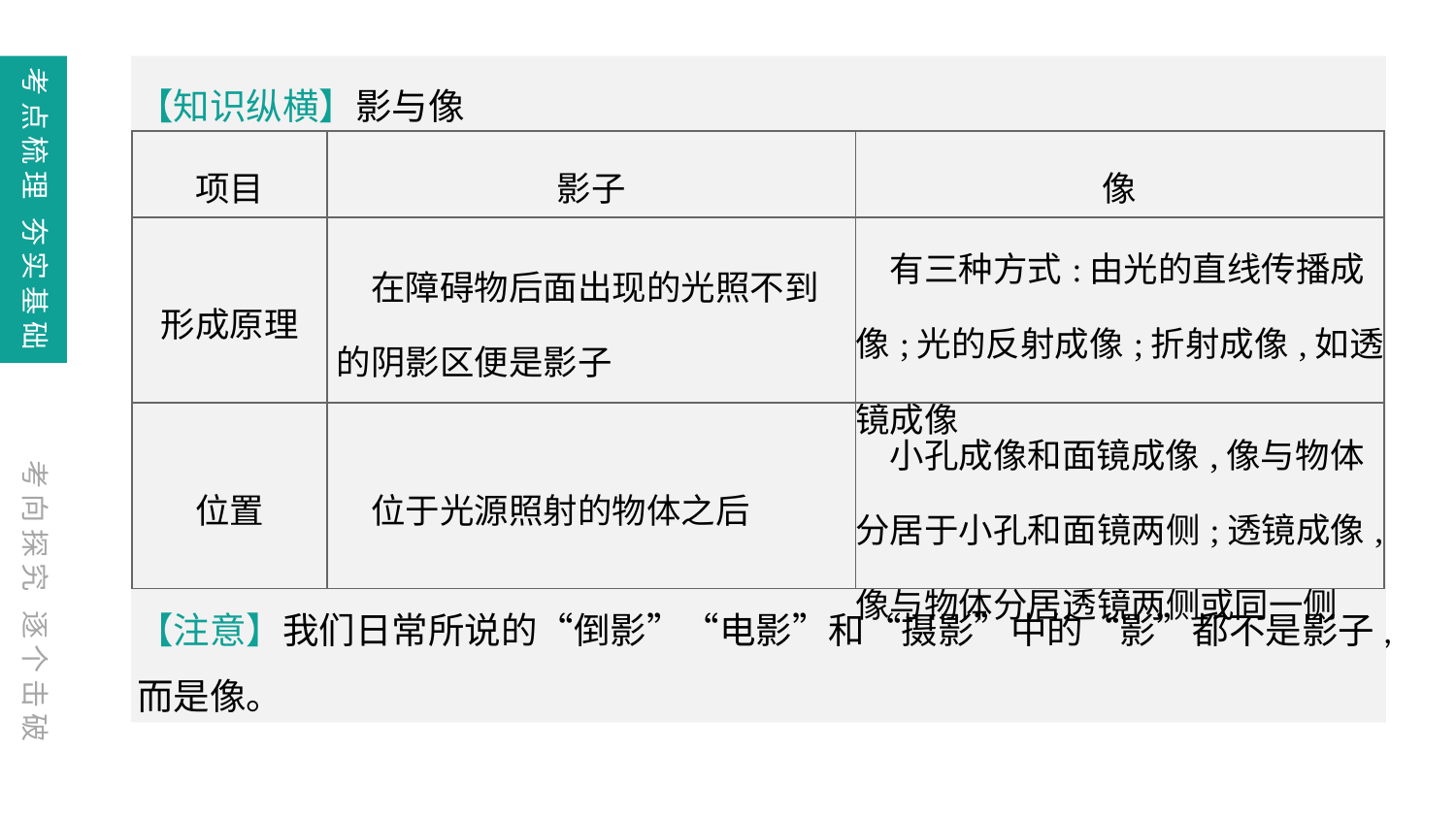

【知识纵横】影与像

【注意】我们日常所说的“倒影”“电影”和“摄影”中的“影”都不是影子,而是像。
| 项目 | 影子 | 像 |
| --- | --- | --- |
| 形成原理 | 在障碍物后面出现的光照不到的阴影区便是影子 | 有三种方式:由光的直线传播成像;光的反射成像;折射成像,如透镜成像 |
| 位置 | 位于光源照射的物体之后 | 小孔成像和面镜成像,像与物体分居于小孔和面镜两侧;透镜成像,像与物体分居透镜两侧或同一侧 |